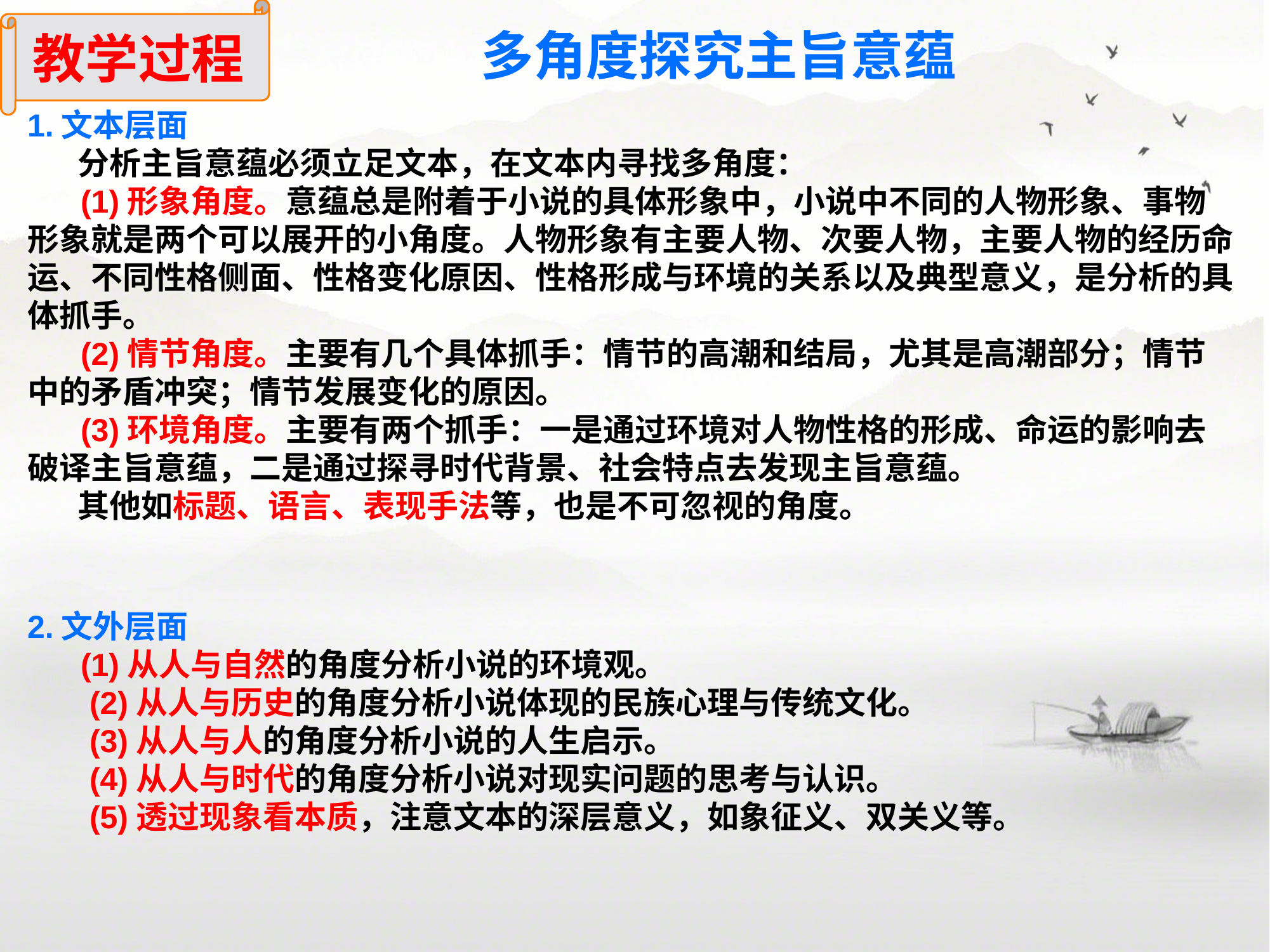

教学过程
多角度探究主旨意蕴
1.文本层面
      分析主旨意蕴必须立足文本，在文本内寻找多角度：
      (1)形象角度。意蕴总是附着于小说的具体形象中，小说中不同的人物形象、事物形象就是两个可以展开的小角度。人物形象有主要人物、次要人物，主要人物的经历命运、不同性格侧面、性格变化原因、性格形成与环境的关系以及典型意义，是分析的具体抓手。
      (2)情节角度。主要有几个具体抓手：情节的高潮和结局，尤其是高潮部分；情节中的矛盾冲突；情节发展变化的原因。
      (3)环境角度。主要有两个抓手：一是通过环境对人物性格的形成、命运的影响去破译主旨意蕴，二是通过探寻时代背景、社会特点去发现主旨意蕴。
      其他如标题、语言、表现手法等，也是不可忽视的角度。
2.文外层面
      (1)从人与自然的角度分析小说的环境观。
       (2)从人与历史的角度分析小说体现的民族心理与传统文化。
       (3)从人与人的角度分析小说的人生启示。
       (4)从人与时代的角度分析小说对现实问题的思考与认识。
       (5)透过现象看本质，注意文本的深层意义，如象征义、双关义等。